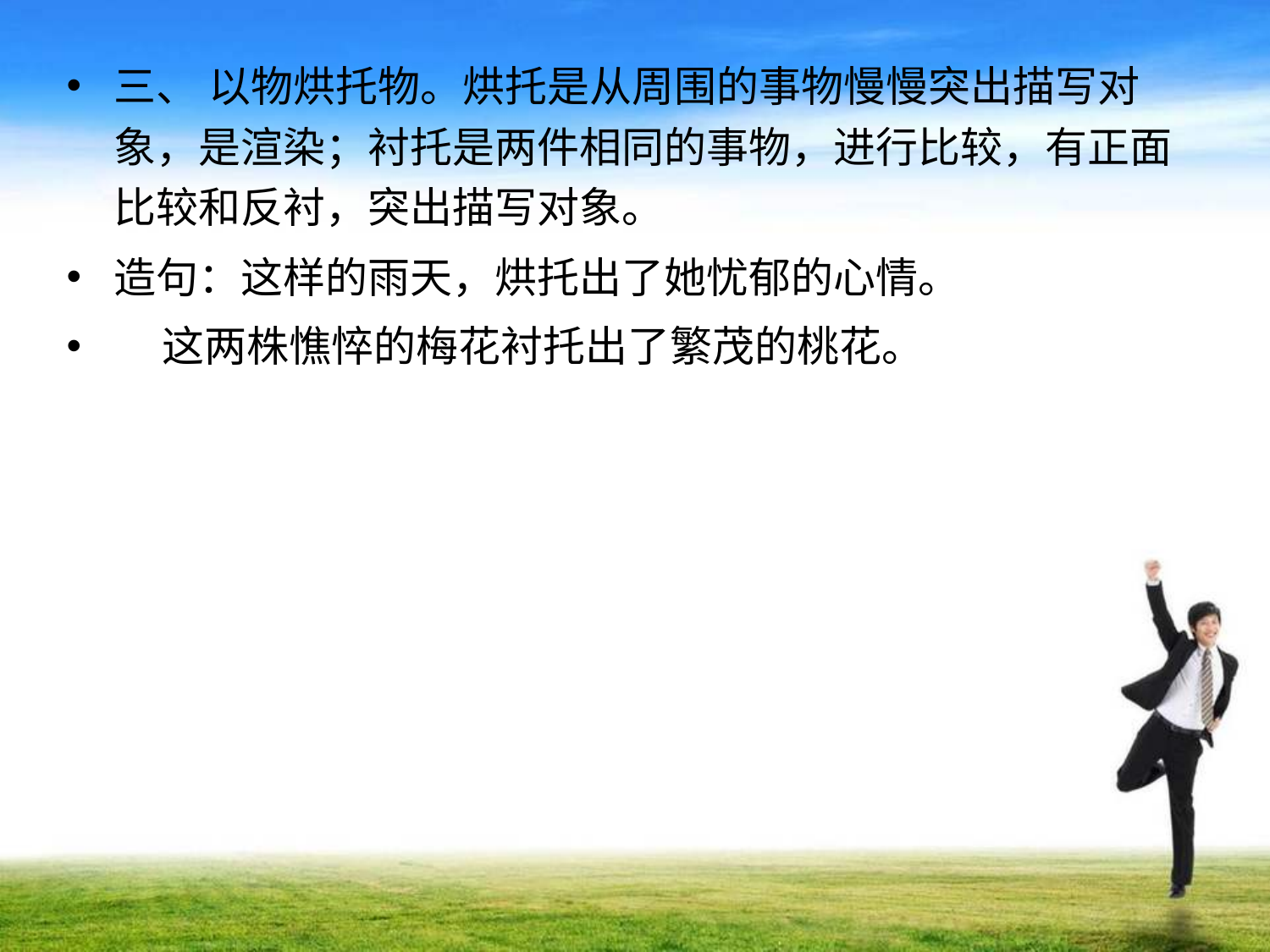

三、 以物烘托物。烘托是从周围的事物慢慢突出描写对象，是渲染；衬托是两件相同的事物，进行比较，有正面比较和反衬，突出描写对象。
造句：这样的雨天，烘托出了她忧郁的心情。
    这两株憔悴的梅花衬托出了繁茂的桃花。